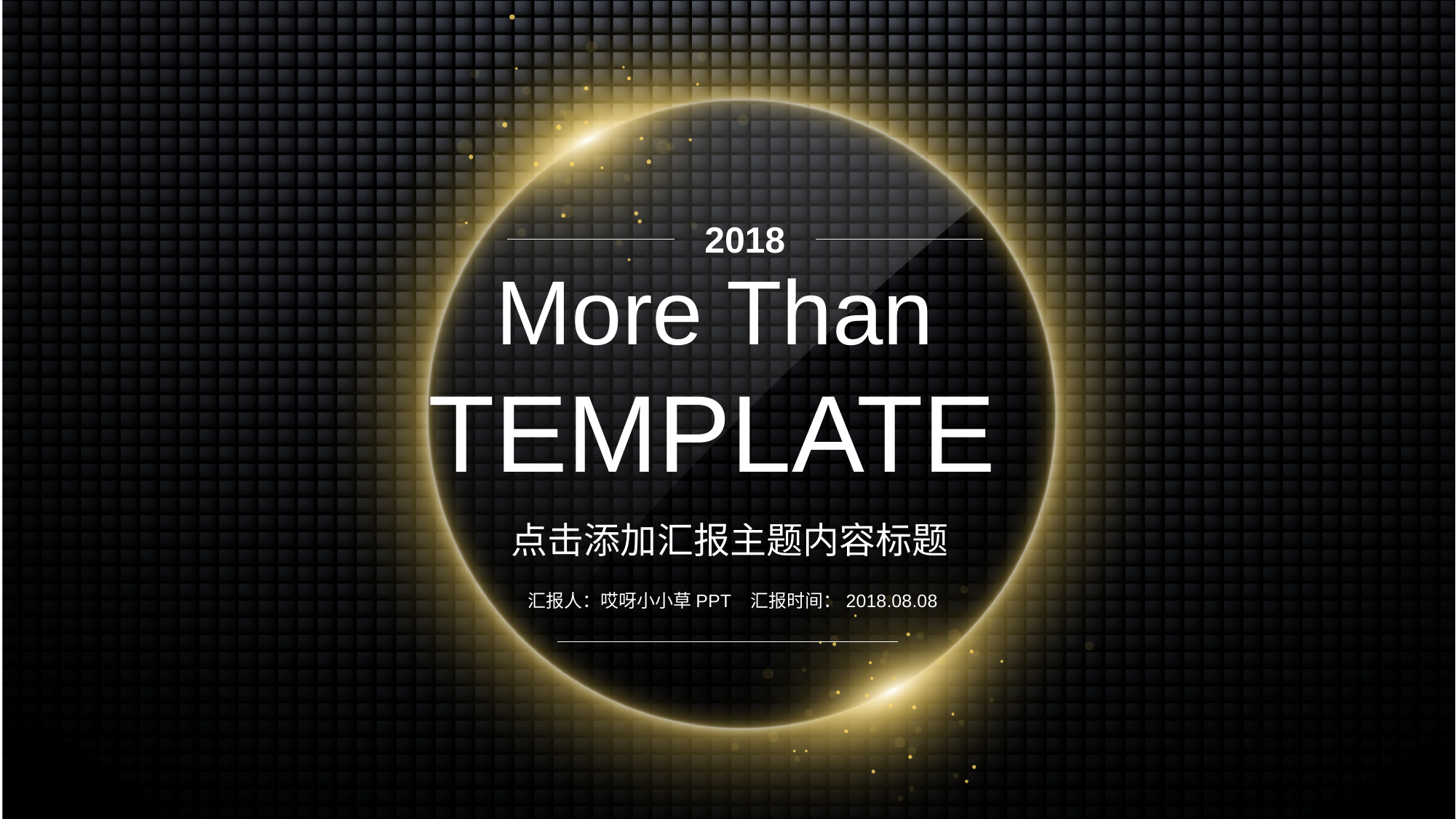

2018
More Than
TEMPLATE
点击添加汇报主题内容标题
汇报人：哎呀小小草PPT   汇报时间：2018.08.08